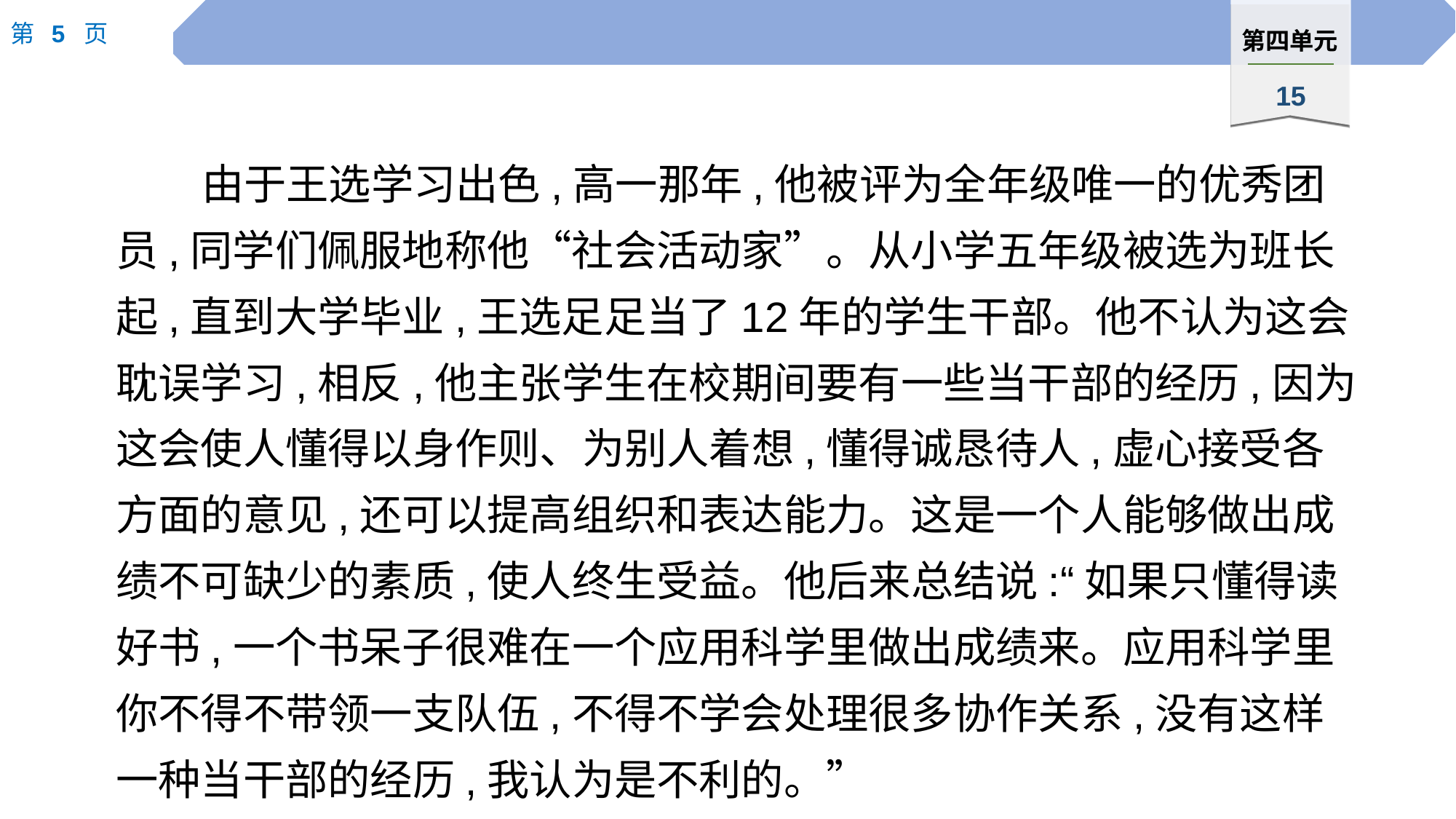

由于王选学习出色,高一那年,他被评为全年级唯一的优秀团员,同学们佩服地称他“社会活动家”。从小学五年级被选为班长起,直到大学毕业,王选足足当了12年的学生干部。他不认为这会耽误学习,相反,他主张学生在校期间要有一些当干部的经历,因为这会使人懂得以身作则、为别人着想,懂得诚恳待人,虚心接受各方面的意见,还可以提高组织和表达能力。这是一个人能够做出成绩不可缺少的素质,使人终生受益。他后来总结说:“如果只懂得读好书,一个书呆子很难在一个应用科学里做出成绩来。应用科学里你不得不带领一支队伍,不得不学会处理很多协作关系,没有这样一种当干部的经历,我认为是不利的。”